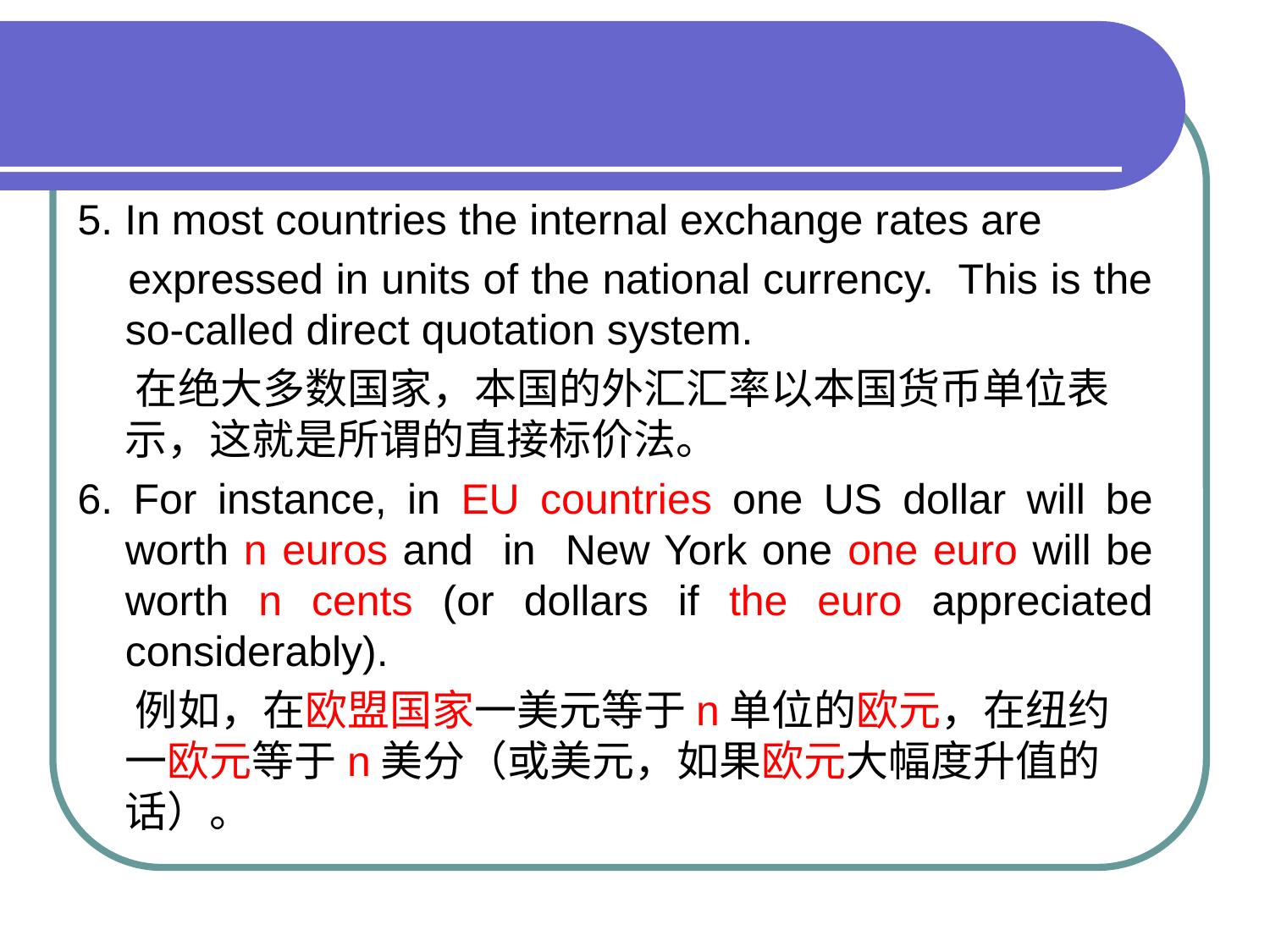

#
5. In most countries the internal exchange rates are
    expressed in units of the national currency.  This is the so-called direct quotation system.
     在绝大多数国家，本国的外汇汇率以本国货币单位表示，这就是所谓的直接标价法。
6. For instance, in EU countries one US dollar will be worth n euros and  in  New York one one euro will be worth n cents (or dollars if the euro appreciated considerably).
     例如，在欧盟国家一美元等于n单位的欧元，在纽约一欧元等于n美分（或美元，如果欧元大幅度升值的话）。